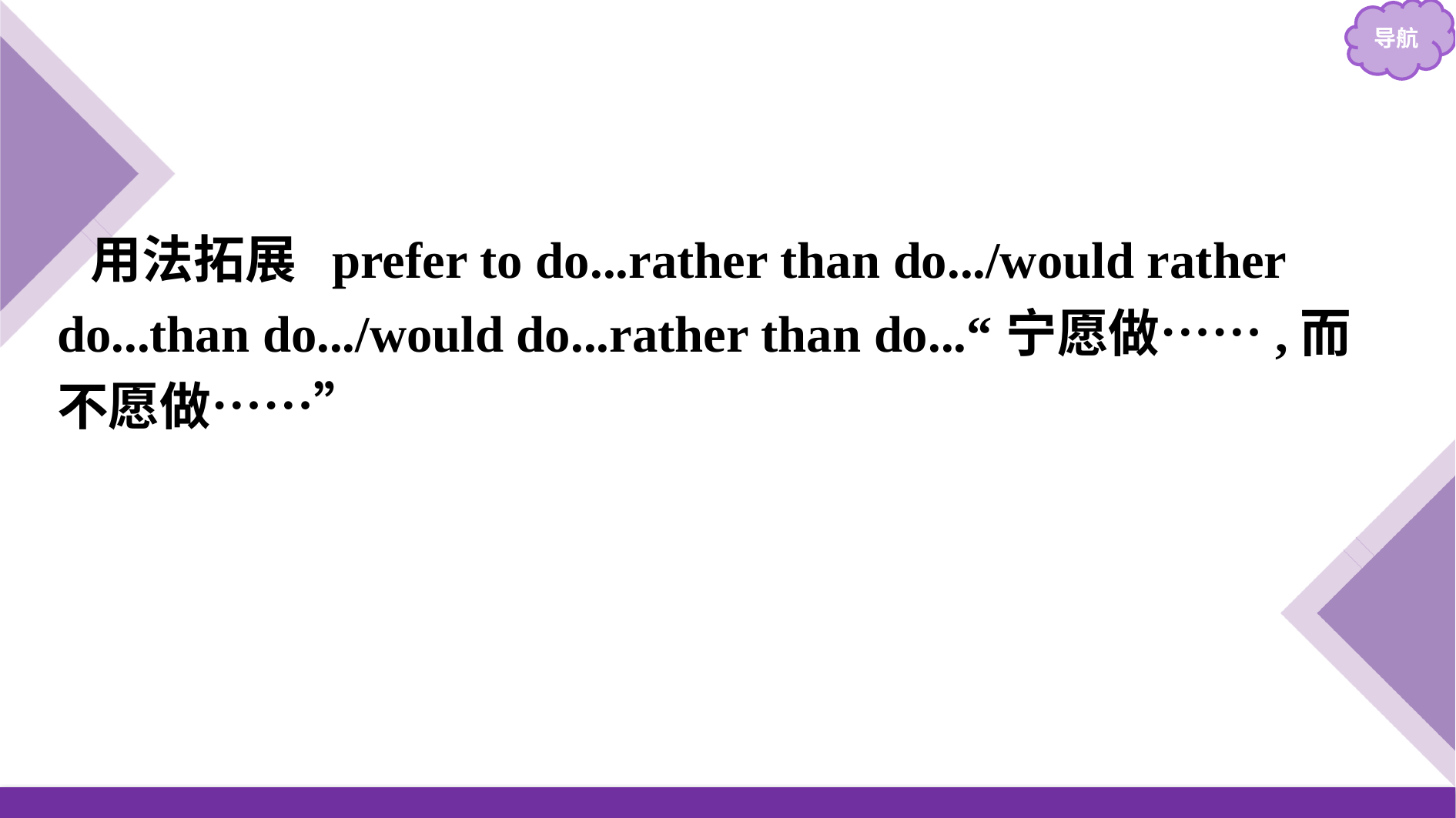

用法拓展  prefer to do...rather than do.../would rather do...than do.../would do...rather than do...“宁愿做……,而不愿做……”